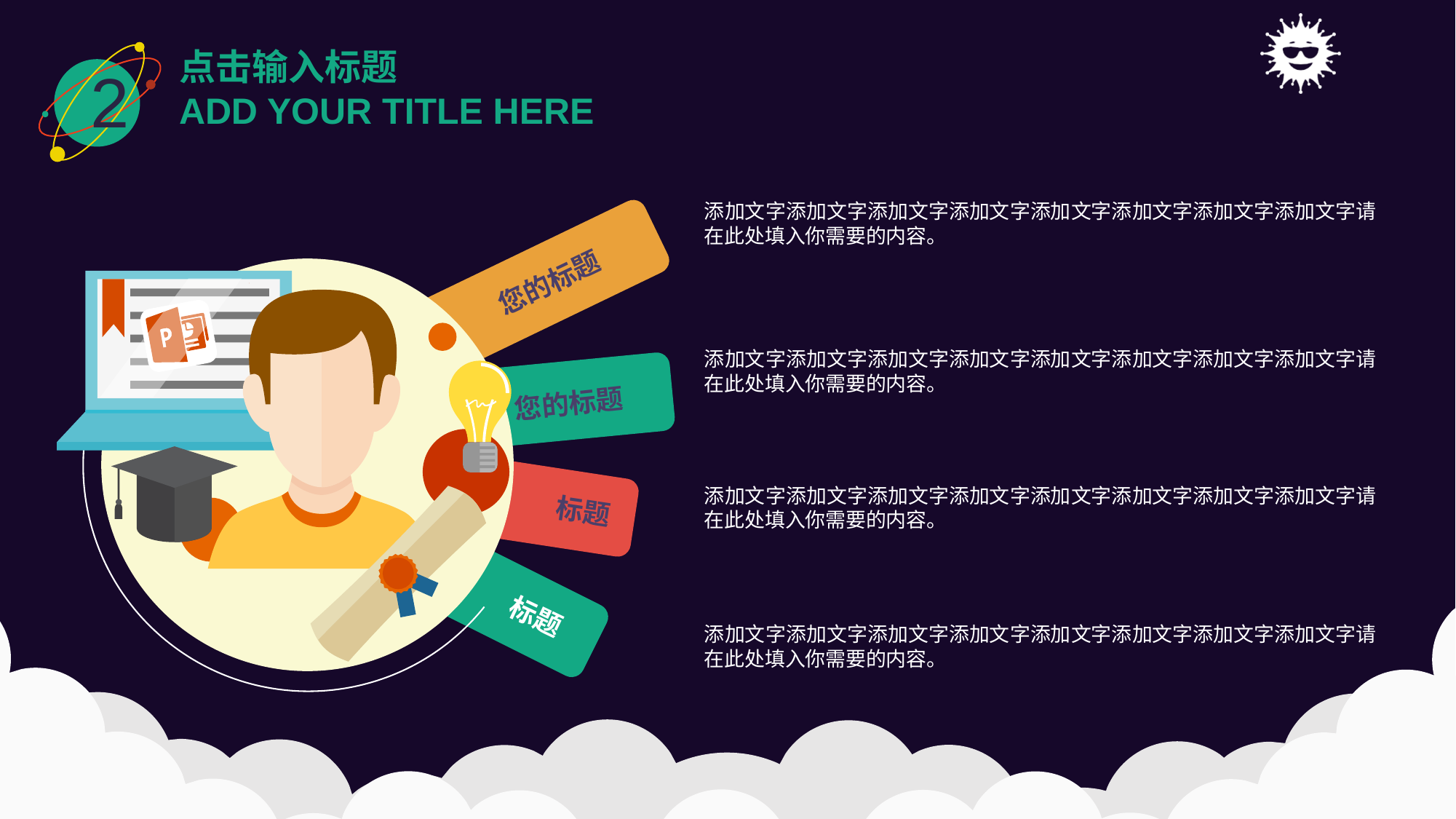

2
点击输入标题
ADD YOUR TITLE HERE
添加文字添加文字添加文字添加文字添加文字添加文字添加文字添加文字请在此处填入你需要的内容。

您的标题

添加文字添加文字添加文字添加文字添加文字添加文字添加文字添加文字请在此处填入你需要的内容。

您的标题

添加文字添加文字添加文字添加文字添加文字添加文字添加文字添加文字请在此处填入你需要的内容。

标题

标题
添加文字添加文字添加文字添加文字添加文字添加文字添加文字添加文字请在此处填入你需要的内容。